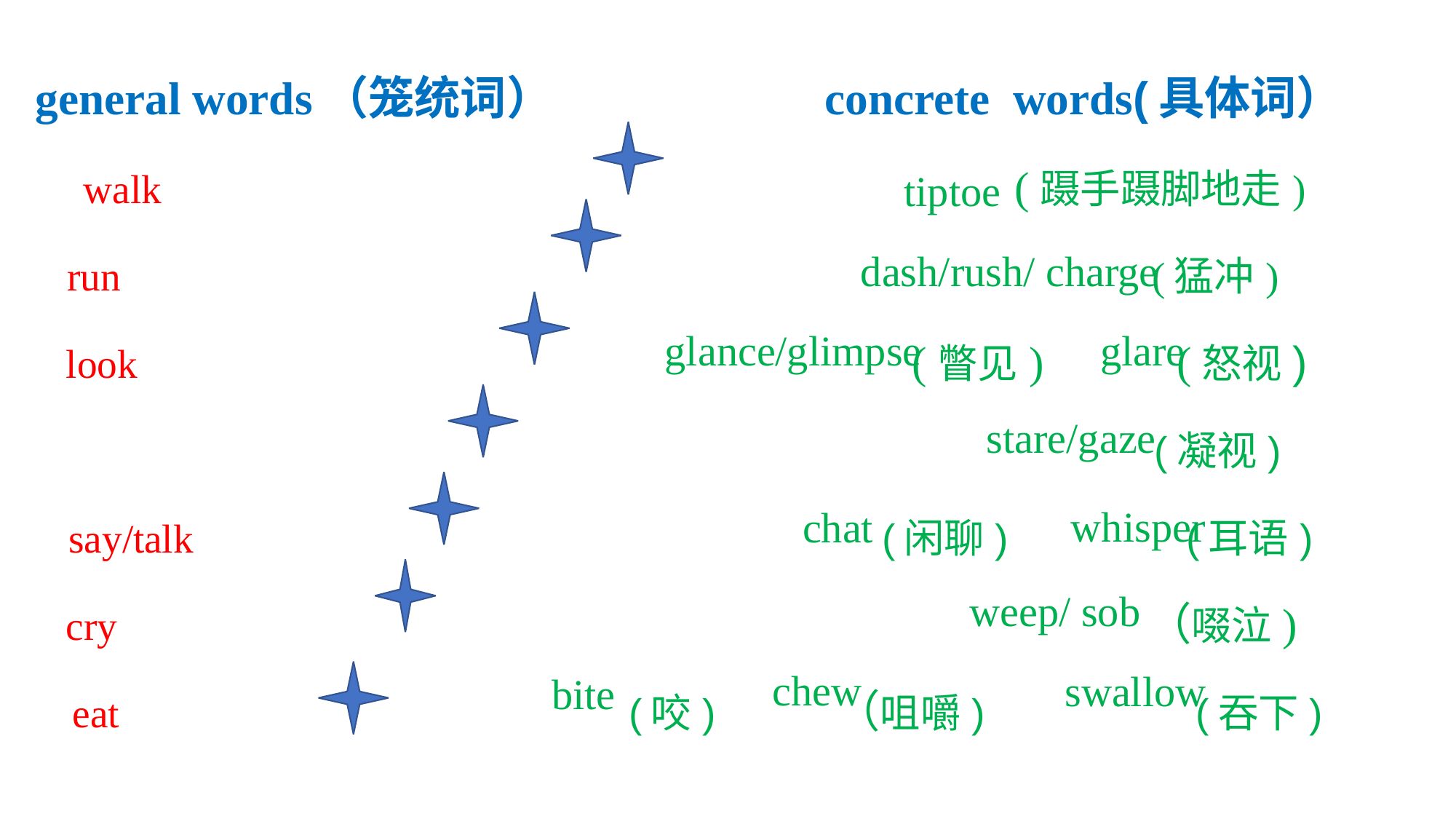

# general words（笼统词）                     concrete  words(具体词） walk                                                                             (蹑手蹑脚地走) run                                                                                             (猛冲) look                                                                      (瞥见)            (怒视) (凝视) say/talk                                                              (闲聊)                (耳语) cry                                                                                            （啜泣) eat                                              (咬)          （咀嚼)                   (吞下)

tiptoe

dash/rush/ charge

glance/glimpse
glare

stare/gaze

whisper
 chat

 weep/ sob
chew
swallow

bite